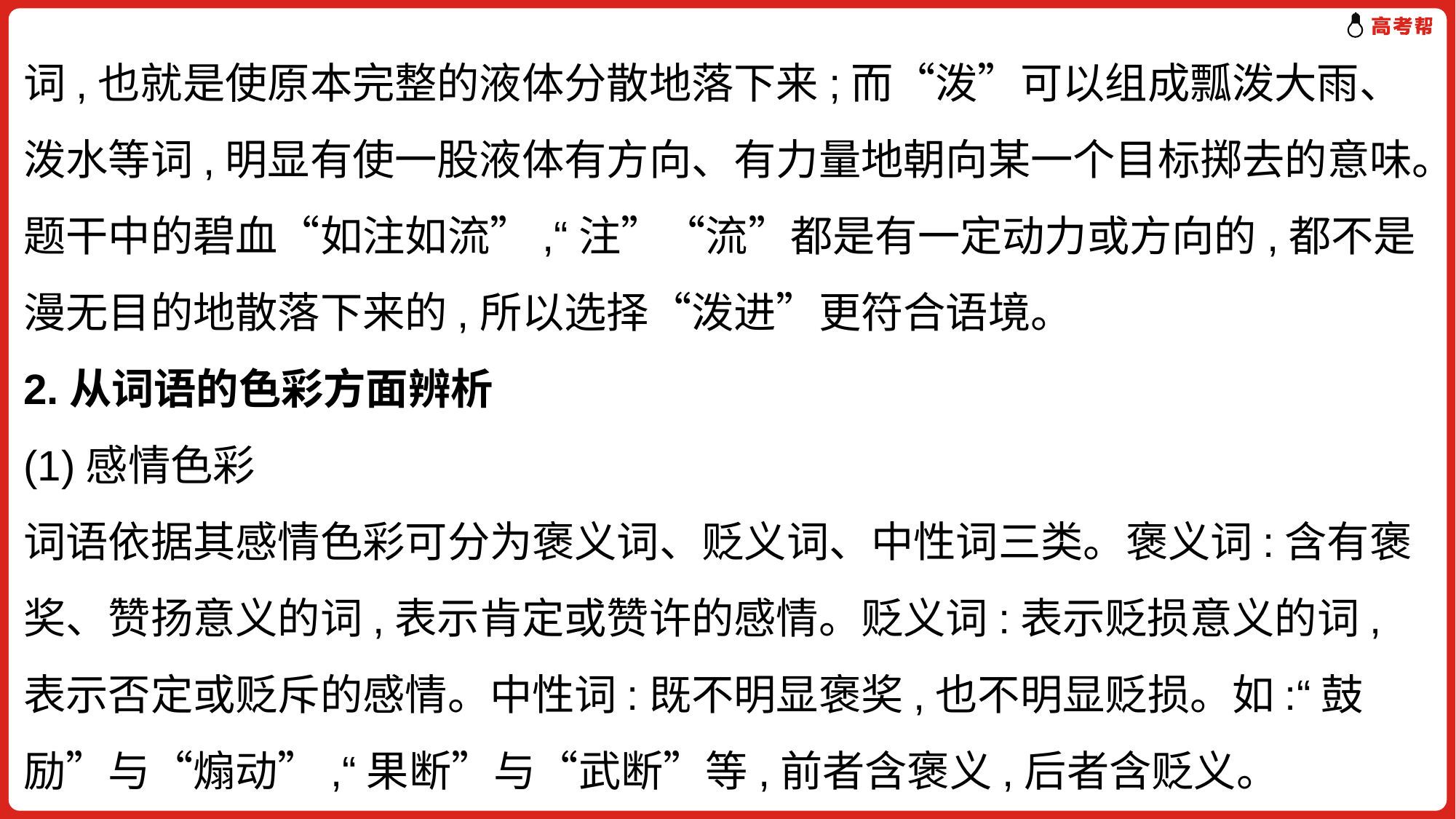

词,也就是使原本完整的液体分散地落下来;而“泼”可以组成瓢泼大雨、泼水等词,明显有使一股液体有方向、有力量地朝向某一个目标掷去的意味。题干中的碧血“如注如流”,“注”“流”都是有一定动力或方向的,都不是漫无目的地散落下来的,所以选择“泼进”更符合语境。
2.从词语的色彩方面辨析
(1)感情色彩
词语依据其感情色彩可分为褒义词、贬义词、中性词三类。褒义词:含有褒奖、赞扬意义的词,表示肯定或赞许的感情。贬义词:表示贬损意义的词,表示否定或贬斥的感情。中性词:既不明显褒奖,也不明显贬损。如:“鼓励”与“煽动”,“果断”与“武断”等,前者含褒义,后者含贬义。